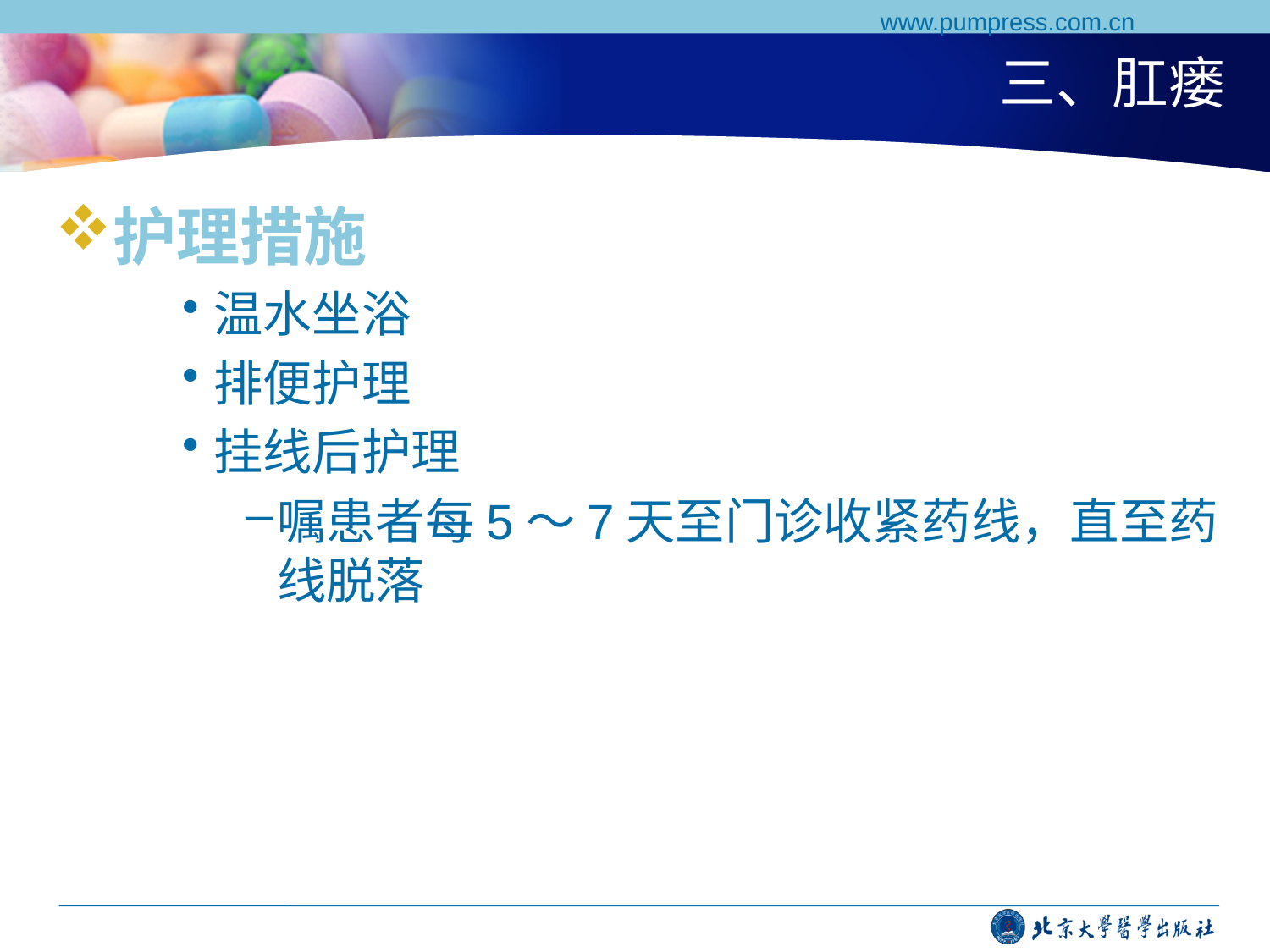

www.pumpress.com.cn
# 三、肛瘘
护理措施
温水坐浴
排便护理
挂线后护理
嘱患者每5～7天至门诊收紧药线，直至药线脱落